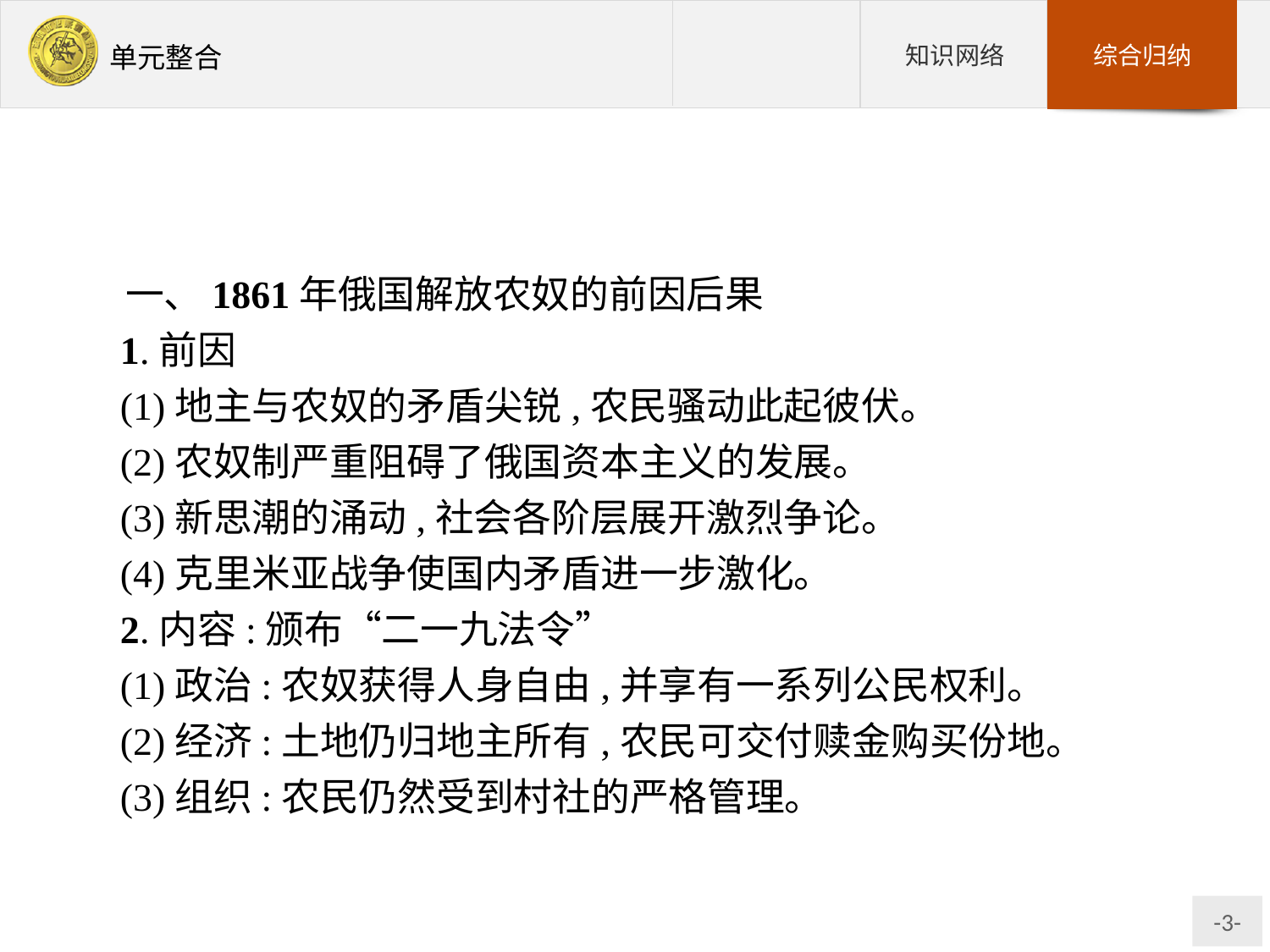

一、1861年俄国解放农奴的前因后果
1.前因
(1)地主与农奴的矛盾尖锐,农民骚动此起彼伏。
(2)农奴制严重阻碍了俄国资本主义的发展。
(3)新思潮的涌动,社会各阶层展开激烈争论。
(4)克里米亚战争使国内矛盾进一步激化。
2.内容:颁布“二一九法令”
(1)政治:农奴获得人身自由,并享有一系列公民权利。
(2)经济:土地仍归地主所有,农民可交付赎金购买份地。
(3)组织:农民仍然受到村社的严格管理。